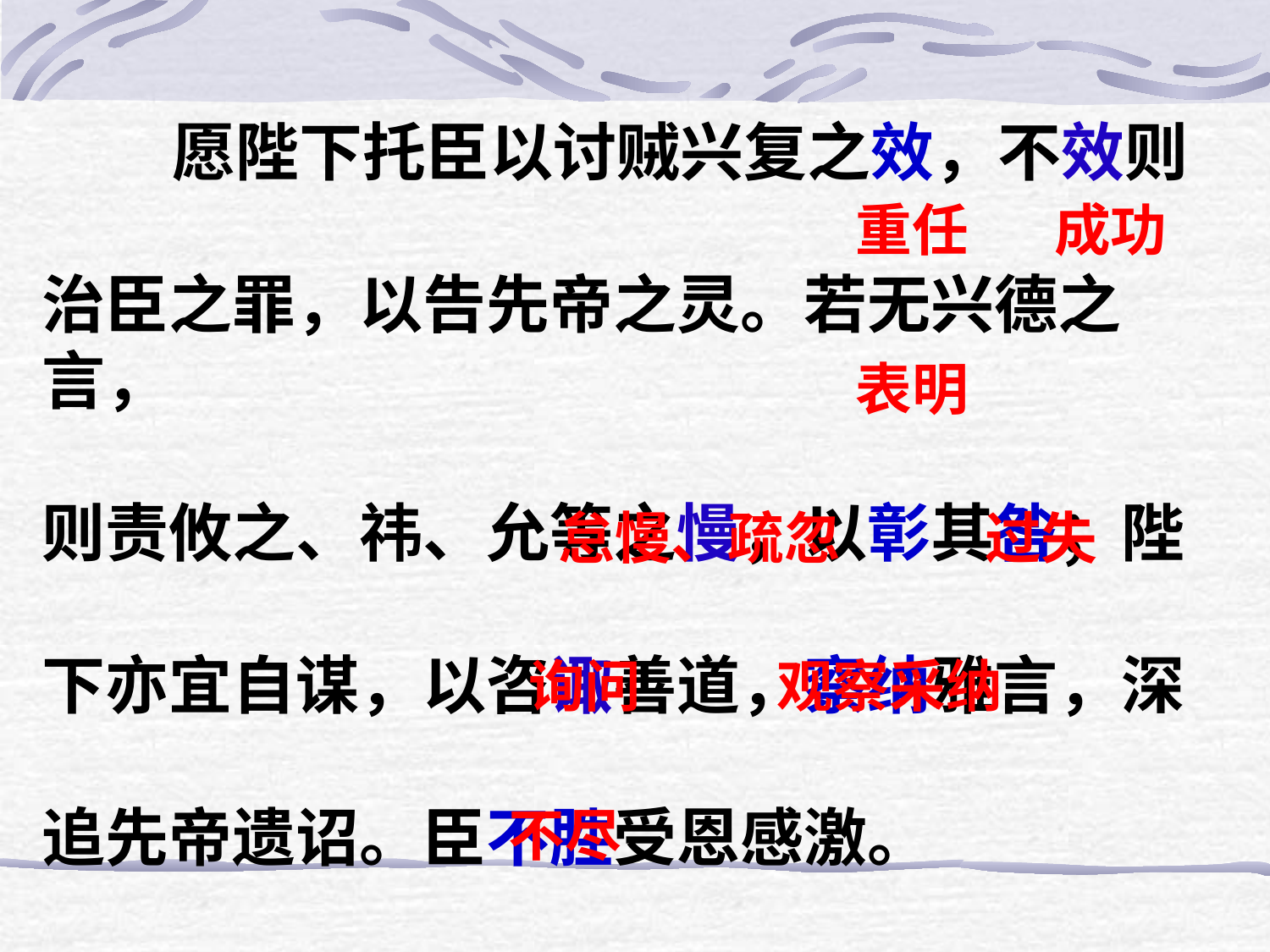

愿陛下托臣以讨贼兴复之效，不效则

治臣之罪，以告先帝之灵。若无兴德之言，

则责攸之、祎、允等之慢，以彰其咎；陛

下亦宜自谋，以咨诹善道，察纳雅言，深

追先帝遗诏。臣不胜受恩感激。

重任
成功
表明
怠慢、疏忽
过失
询问
观察采纳
不尽